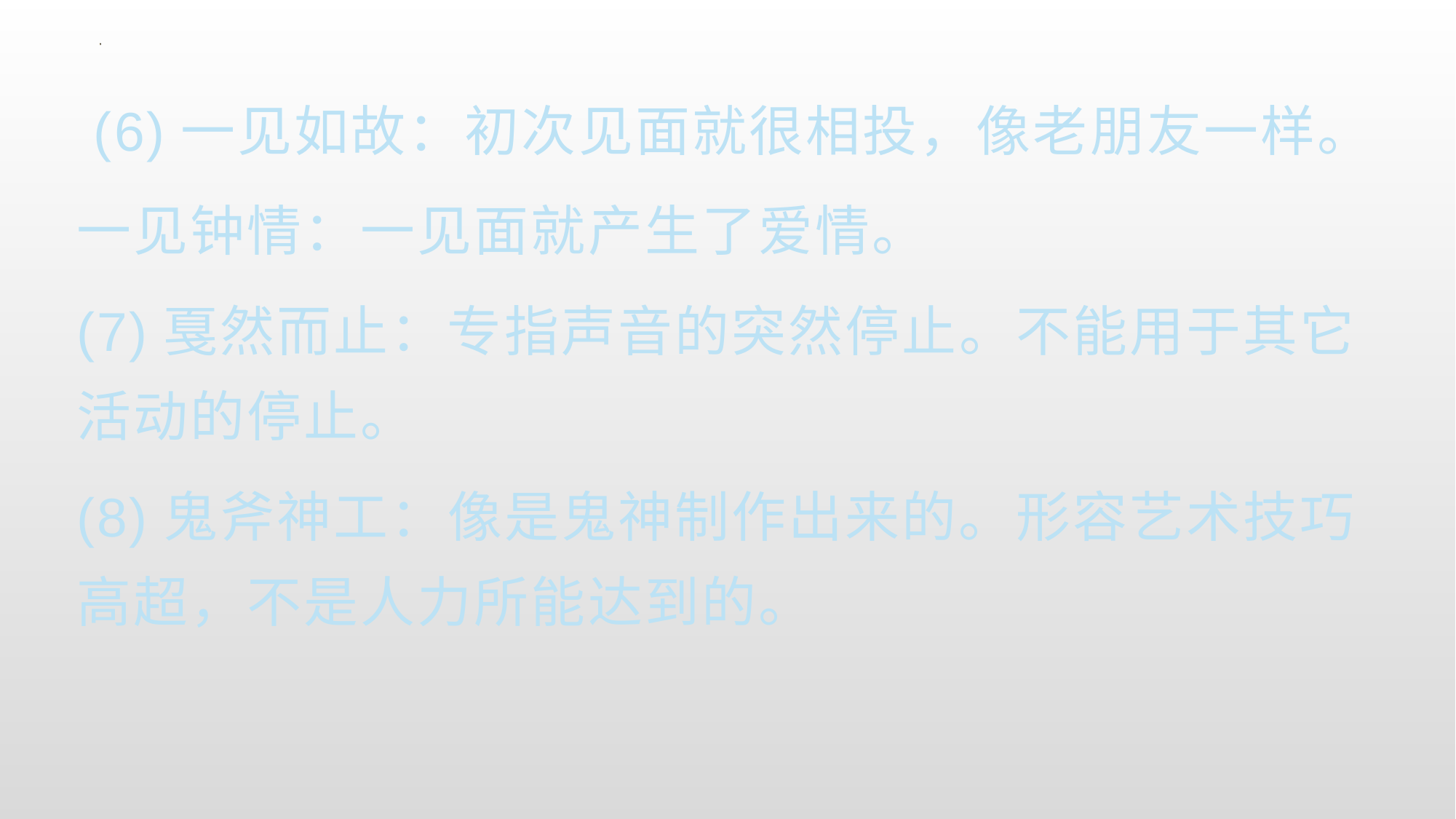

(6)一见如故：初次见面就很相投，像老朋友一样。
一见钟情：一见面就产生了爱情。
(7)戛然而止：专指声音的突然停止。不能用于其它活动的停止。
(8)鬼斧神工：像是鬼神制作出来的。形容艺术技巧高超，不是人力所能达到的。